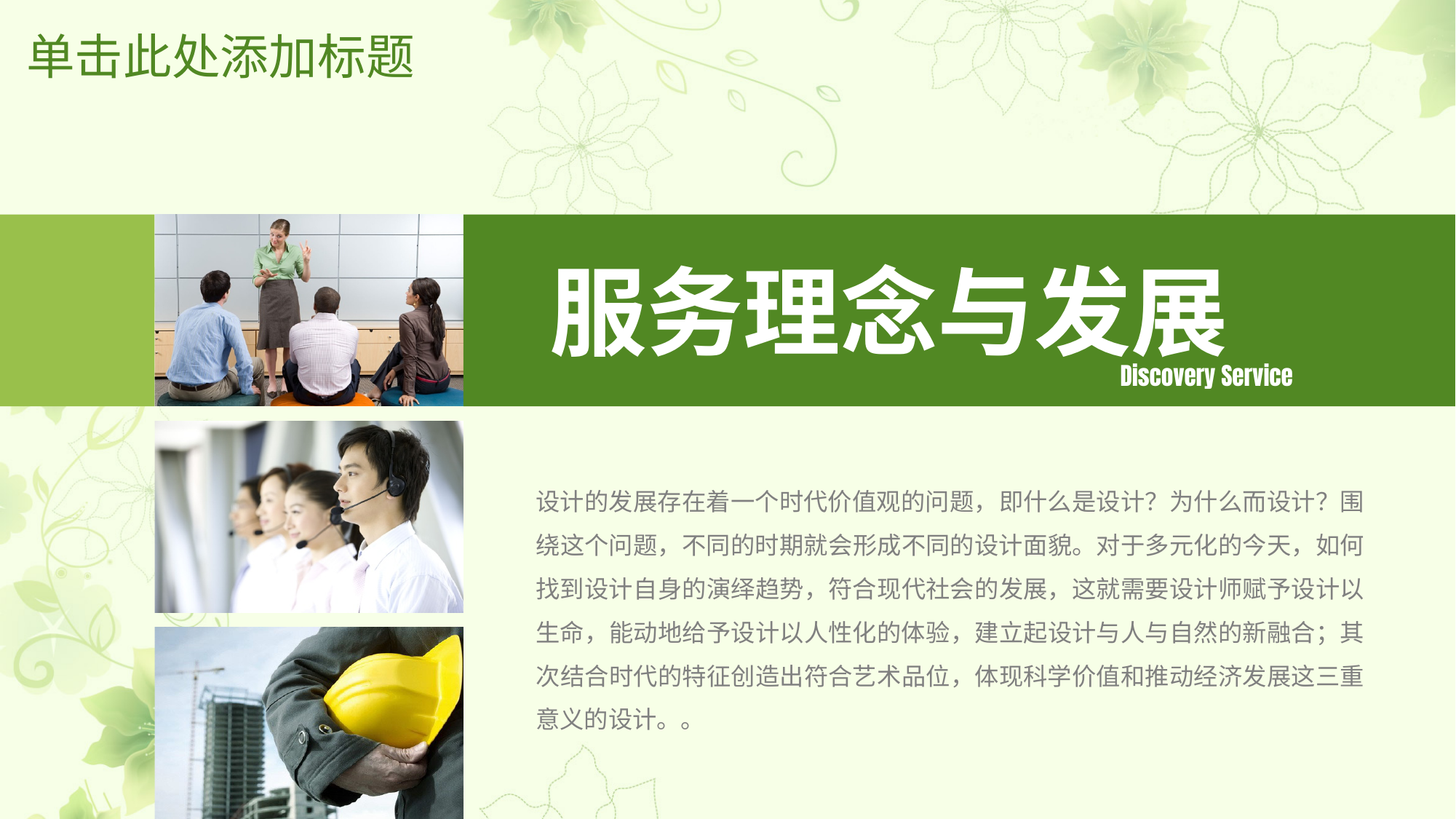

# 单击此处添加标题

服务理念与发展
Discovery Service

设计的发展存在着一个时代价值观的问题，即什么是设计？为什么而设计？围绕这个问题，不同的时期就会形成不同的设计面貌。对于多元化的今天，如何找到设计自身的演绎趋势，符合现代社会的发展，这就需要设计师赋予设计以生命，能动地给予设计以人性化的体验，建立起设计与人与自然的新融合；其次结合时代的特征创造出符合艺术品位，体现科学价值和推动经济发展这三重意义的设计。。